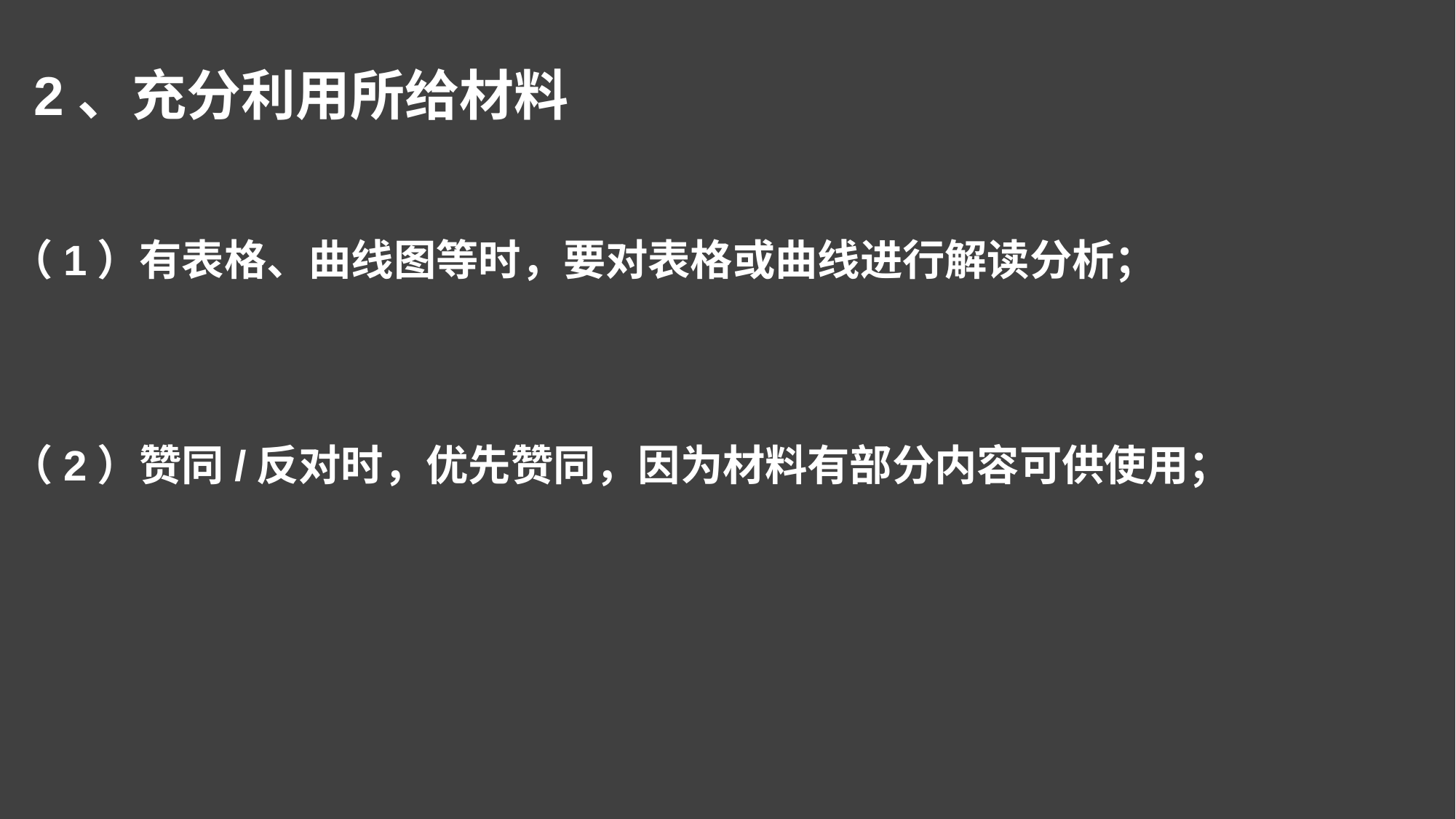

2、充分利用所给材料
（1）有表格、曲线图等时，要对表格或曲线进行解读分析；
（2）赞同/反对时，优先赞同，因为材料有部分内容可供使用；